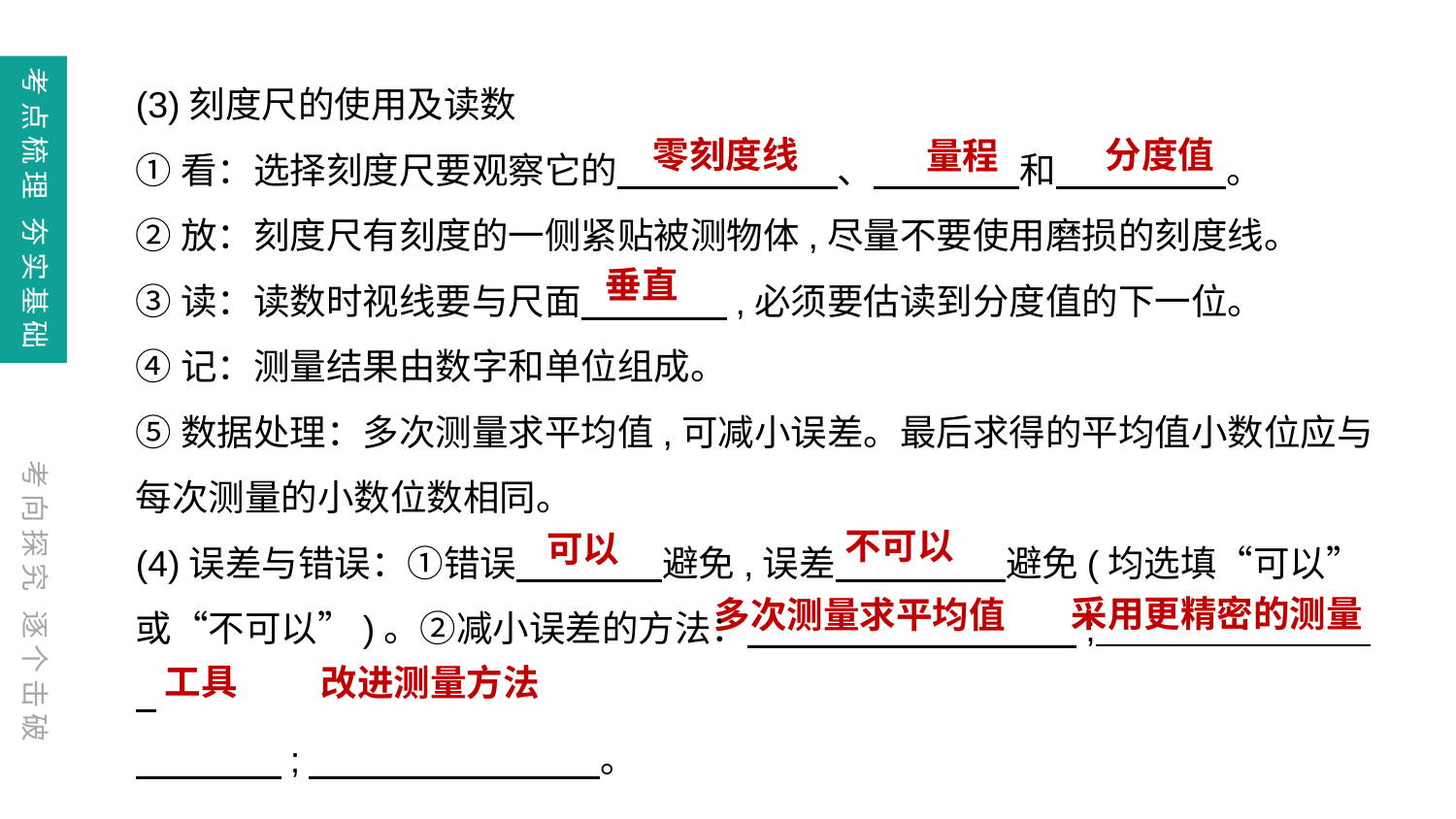

(3)刻度尺的使用及读数
①看：选择刻度尺要观察它的　　　         　、　　　　和　　　   　。
②放：刻度尺有刻度的一侧紧贴被测物体,尽量不要使用磨损的刻度线。
③读：读数时视线要与尺面　　　　,必须要估读到分度值的下一位。
④记：测量结果由数字和单位组成。
⑤数据处理：多次测量求平均值,可减小误差。最后求得的平均值小数位应与每次测量的小数位数相同。
(4)误差与错误：①错误　　　　避免,误差　　　   　避免(均选填“可以”或“不可以”)。②减小误差的方法：　　　　　  　       　;
　　　　;　　　　　　　　。

考点梳理 夯实基础
分度值
零刻度线
量程
垂直
考向探究 逐个击破
不可以
可以
采用更精密的测量
多次测量求平均值
工具
改进测量方法